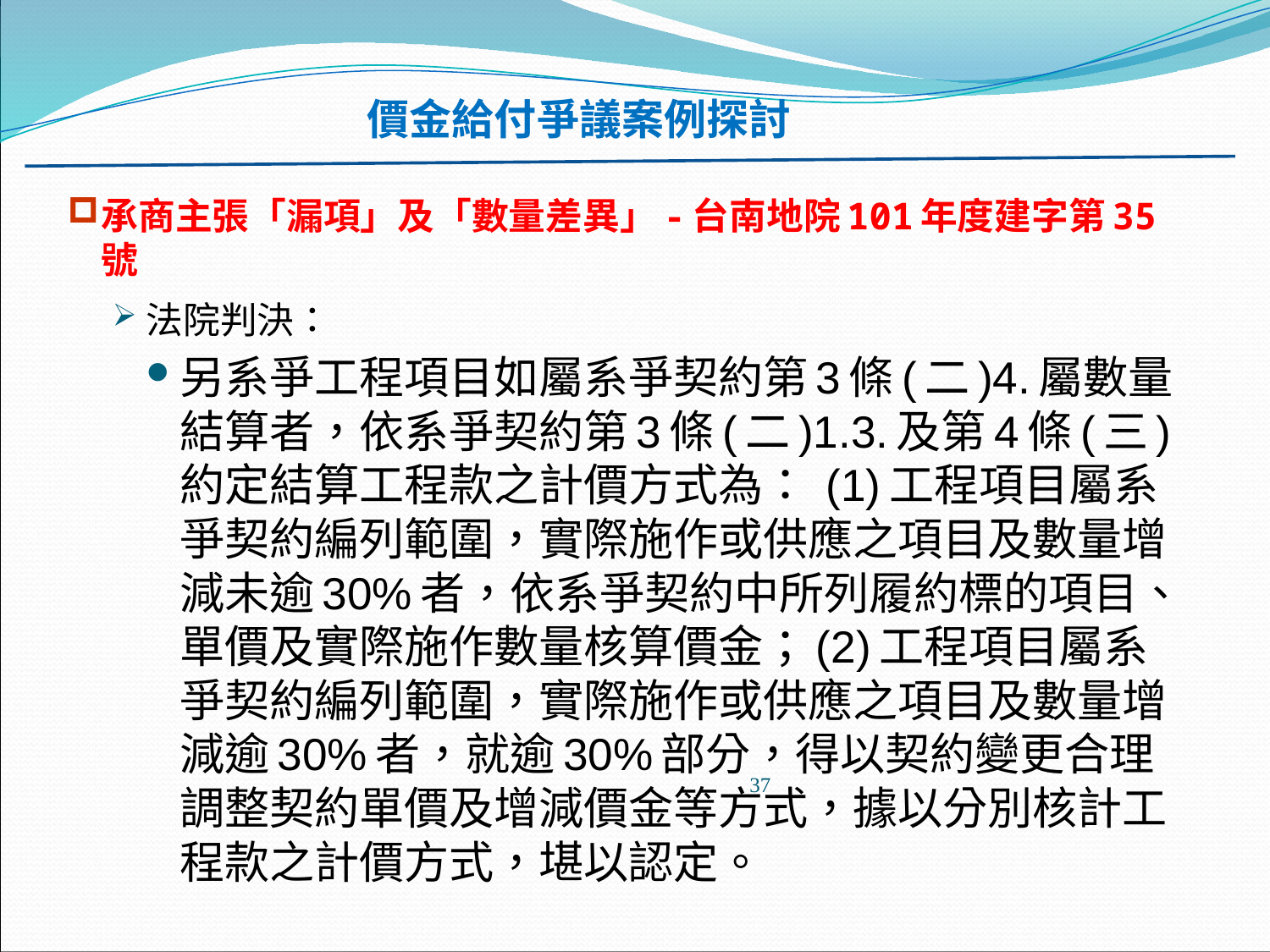

價金給付爭議案例探討
#
承商主張「漏項」及「數量差異」-台南地院101年度建字第35號
法院判決：
另系爭工程項目如屬系爭契約第3條(二)4.屬數量結算者，依系爭契約第3條(二)1.3.及第4條(三)約定結算工程款之計價方式為： (1)工程項目屬系爭契約編列範圍，實際施作或供應之項目及數量增減未逾30%者，依系爭契約中所列履約標的項目、單價及實際施作數量核算價金；(2)工程項目屬系爭契約編列範圍，實際施作或供應之項目及數量增減逾30%者，就逾30%部分，得以契約變更合理調整契約單價及增減價金等方式，據以分別核計工程款之計價方式，堪以認定。

37